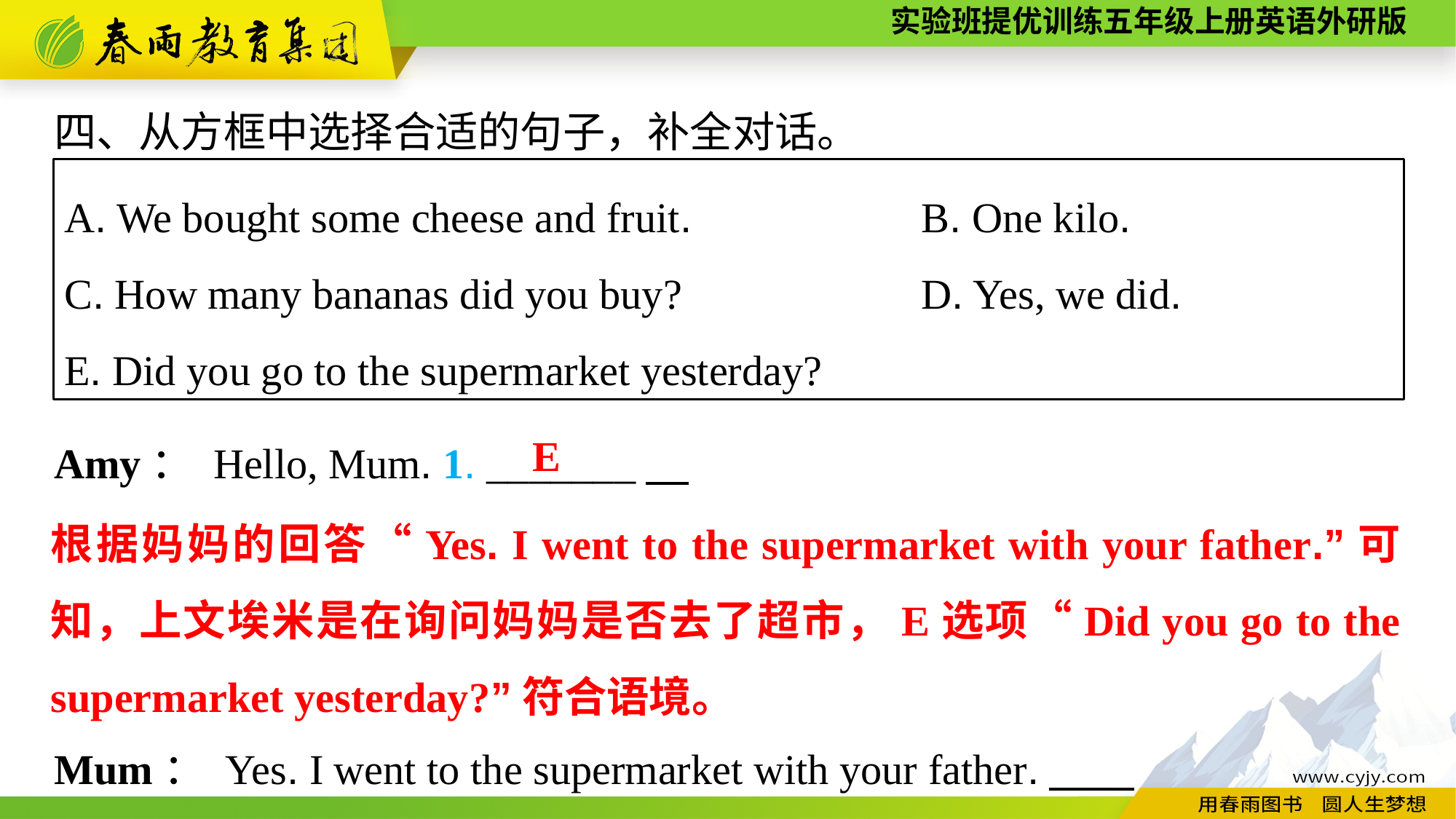

四、从方框中选择合适的句子，补全对话。

Amy： Hello, Mum. 1. _______

Mum： Yes. I went to the supermarket with your father.
A. We bought some cheese and fruit. 	B. One kilo.
C. How many bananas did you buy? 	D. Yes, we did.
E. Did you go to the supermarket yesterday?
E
根据妈妈的回答“Yes. I went to the supermarket with your father.”可知，上文埃米是在询问妈妈是否去了超市，E选项“Did you go to the supermarket yesterday?”符合语境。